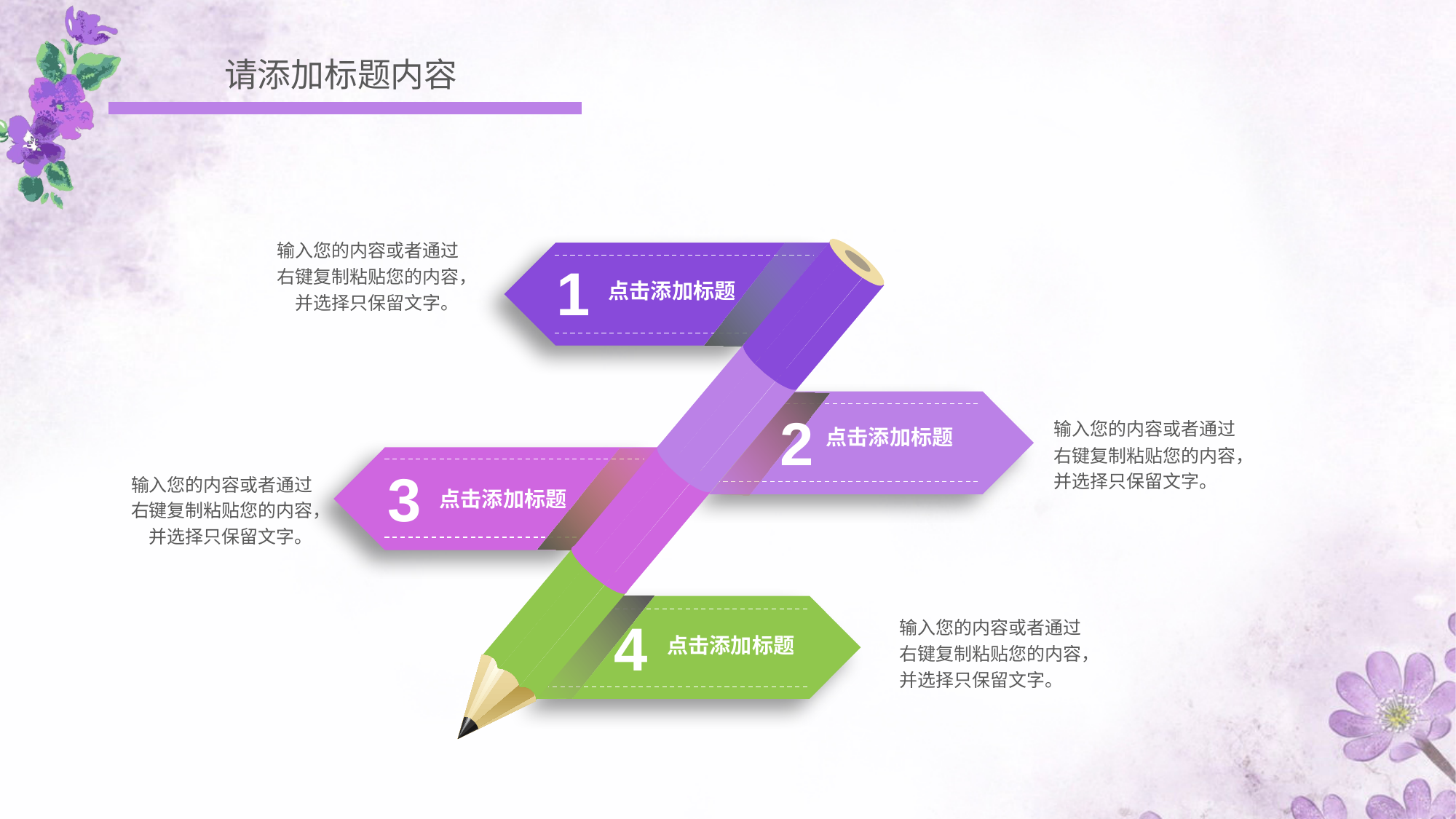

请添加标题内容

1

点击添加标题
输入您的内容或者通过右键复制粘贴您的内容，并选择只保留文字。

2
点击添加标题

输入您的内容或者通过右键复制粘贴您的内容，并选择只保留文字。

3

点击添加标题
输入您的内容或者通过右键复制粘贴您的内容，并选择只保留文字。

4
点击添加标题

输入您的内容或者通过右键复制粘贴您的内容，并选择只保留文字。